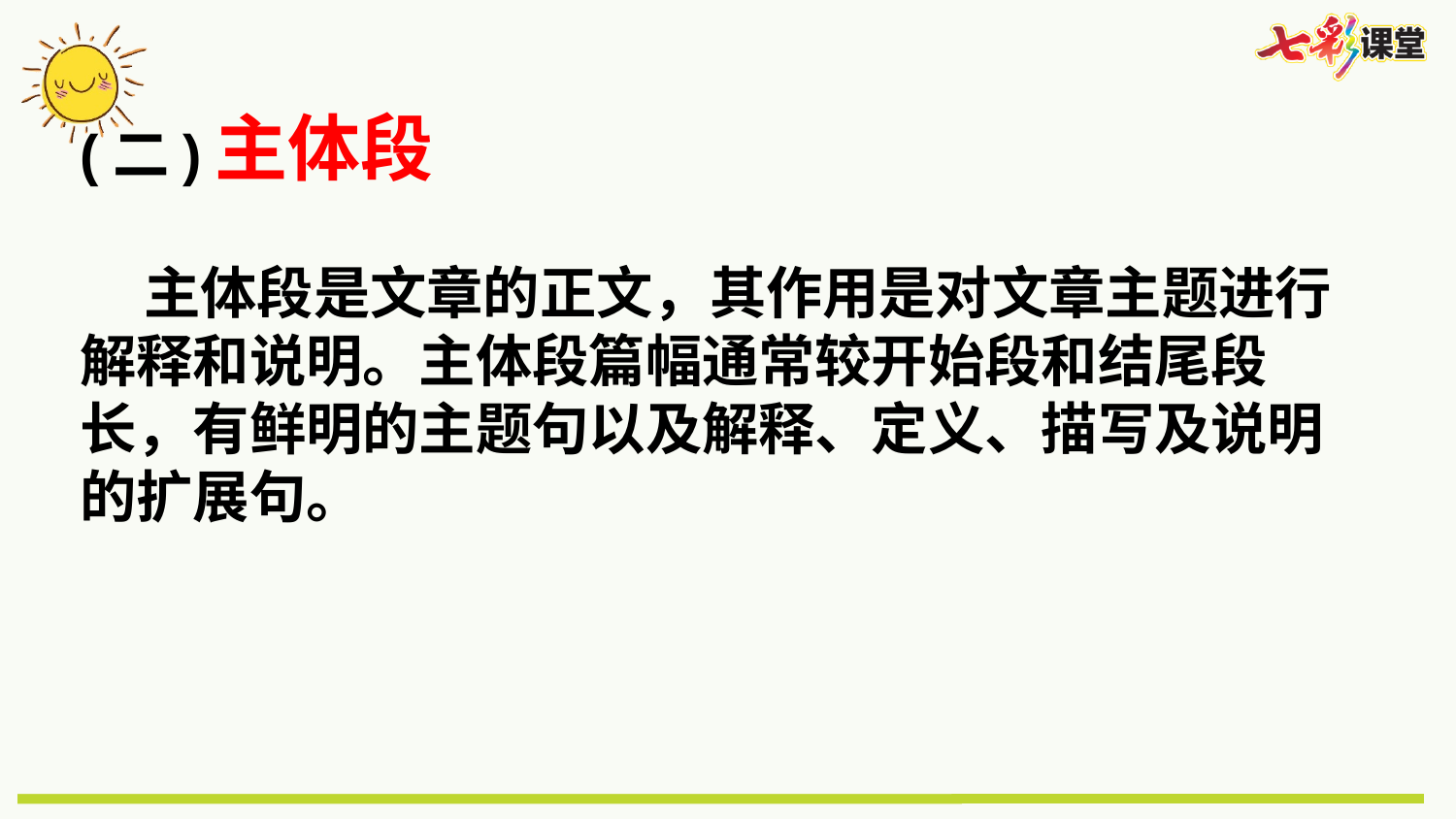

(二)主体段

    主体段是文章的正文，其作用是对文章主题进行解释和说明。主体段篇幅通常较开始段和结尾段长，有鲜明的主题句以及解释、定义、描写及说明的扩展句。